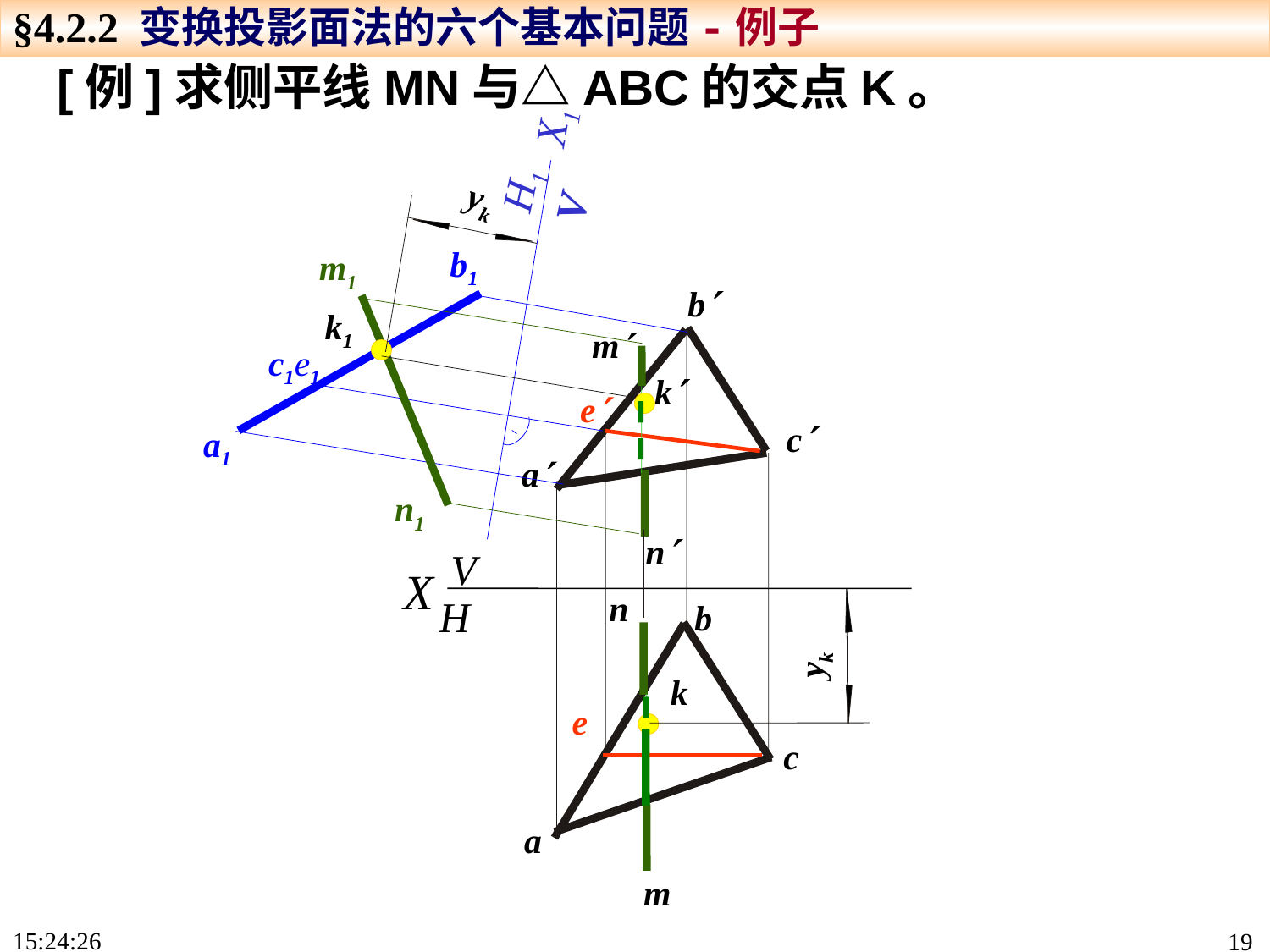

§4.2.2 变换投影面法的六个基本问题-例子
[例]求侧平线MN与△ABC的交点K。
X1

H1
V
yk

b1

c1e1
a1
m1

n1
b′

k1

m′

k′

e′

c′

a′

n′

V
H
X
n

b

yk

k

e

c

a
m
15:24:26
19